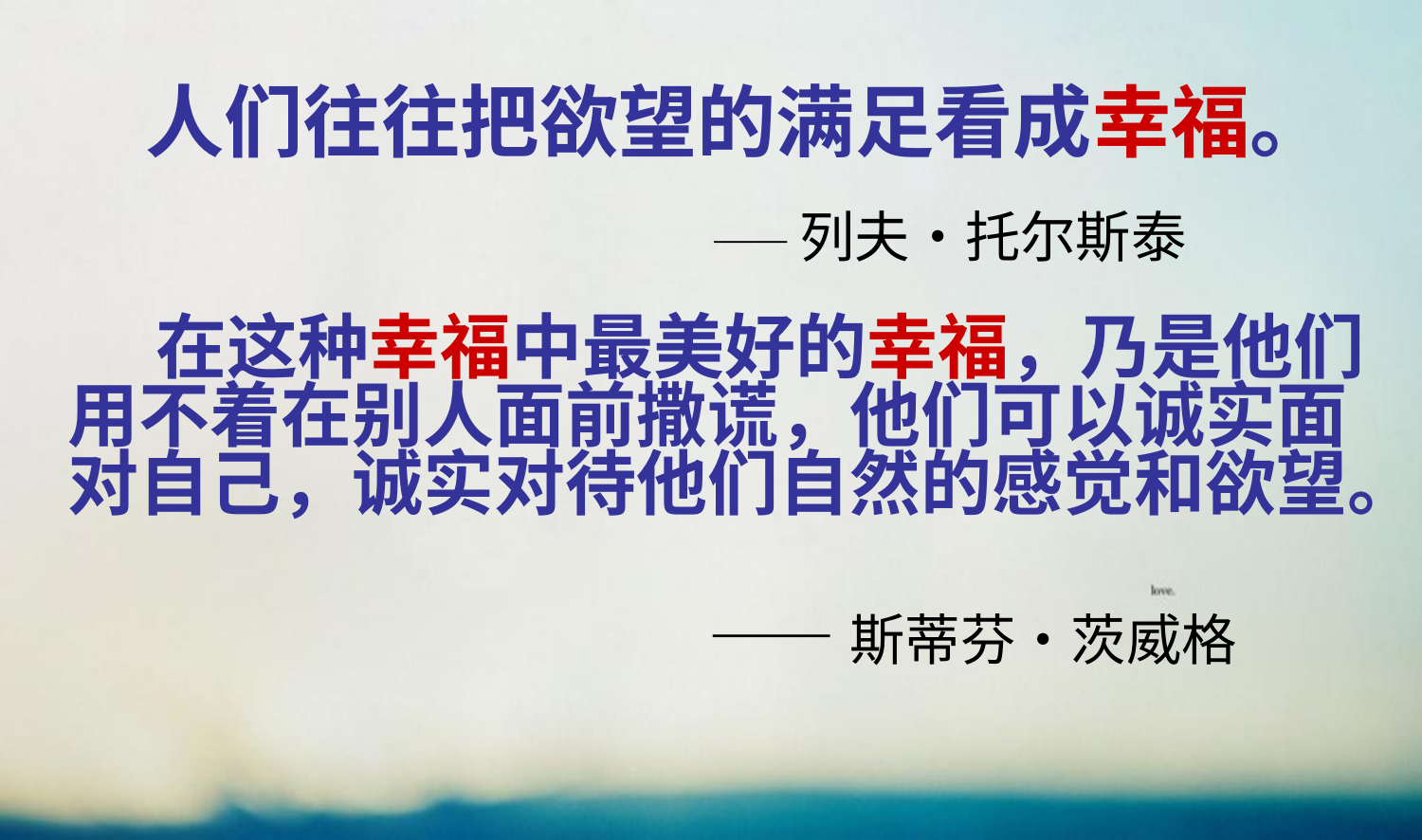

人们往往把欲望的满足看成幸福。

                                                                                                  ——列夫•托尔斯泰

                         在这种幸福中最美好的幸福，乃是他们用不着在别人面前撒谎，他们可以诚实面对自己，诚实对待他们自然的感觉和欲望。
                                            ——斯蒂芬•茨威格